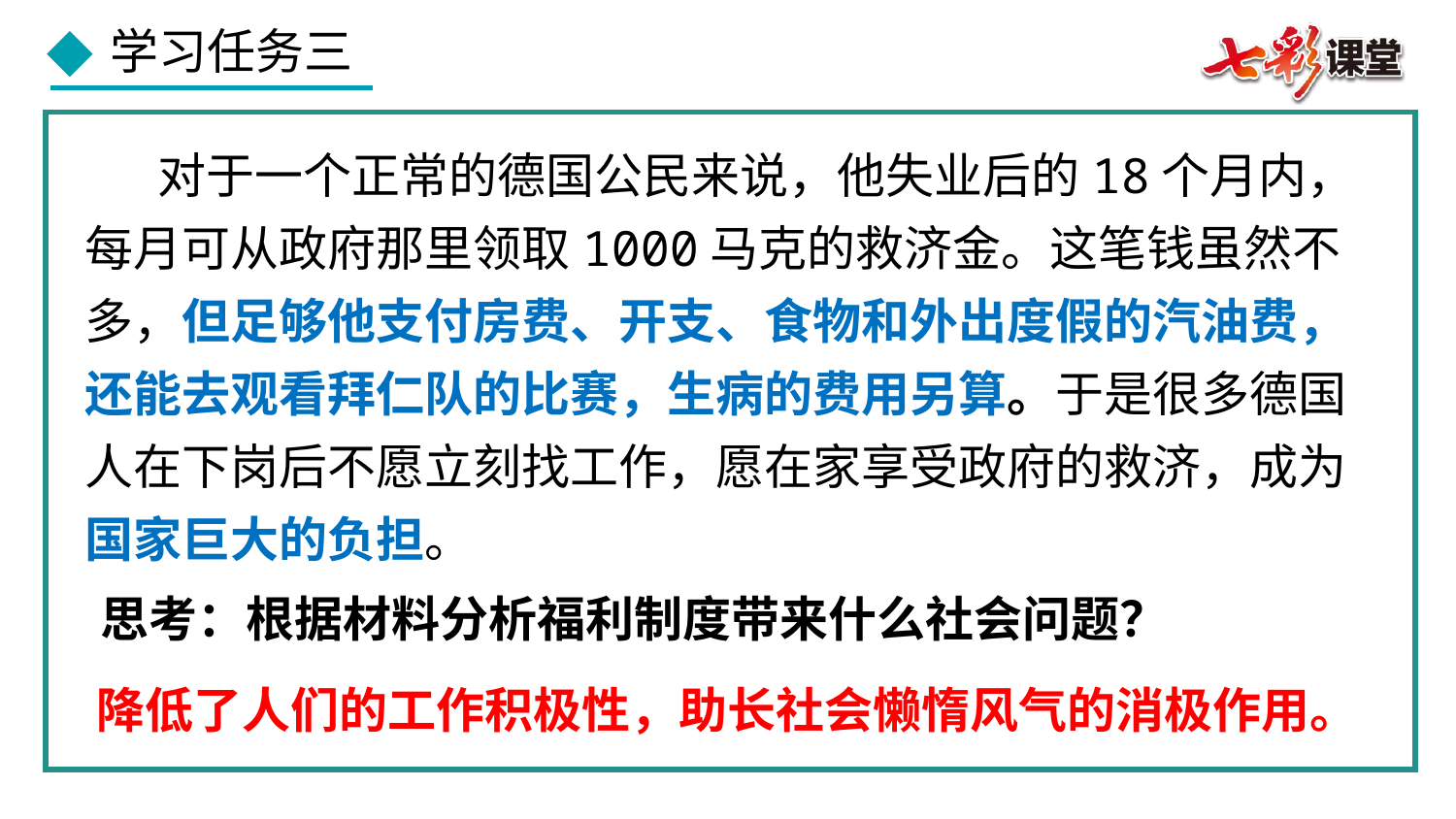

对于一个正常的德国公民来说，他失业后的18个月内，每月可从政府那里领取1000马克的救济金。这笔钱虽然不多，但足够他支付房费、开支、食物和外出度假的汽油费，还能去观看拜仁队的比赛，生病的费用另算。于是很多德国人在下岗后不愿立刻找工作，愿在家享受政府的救济，成为国家巨大的负担。
思考：根据材料分析福利制度带来什么社会问题？
降低了人们的工作积极性，助长社会懒惰风气的消极作用。